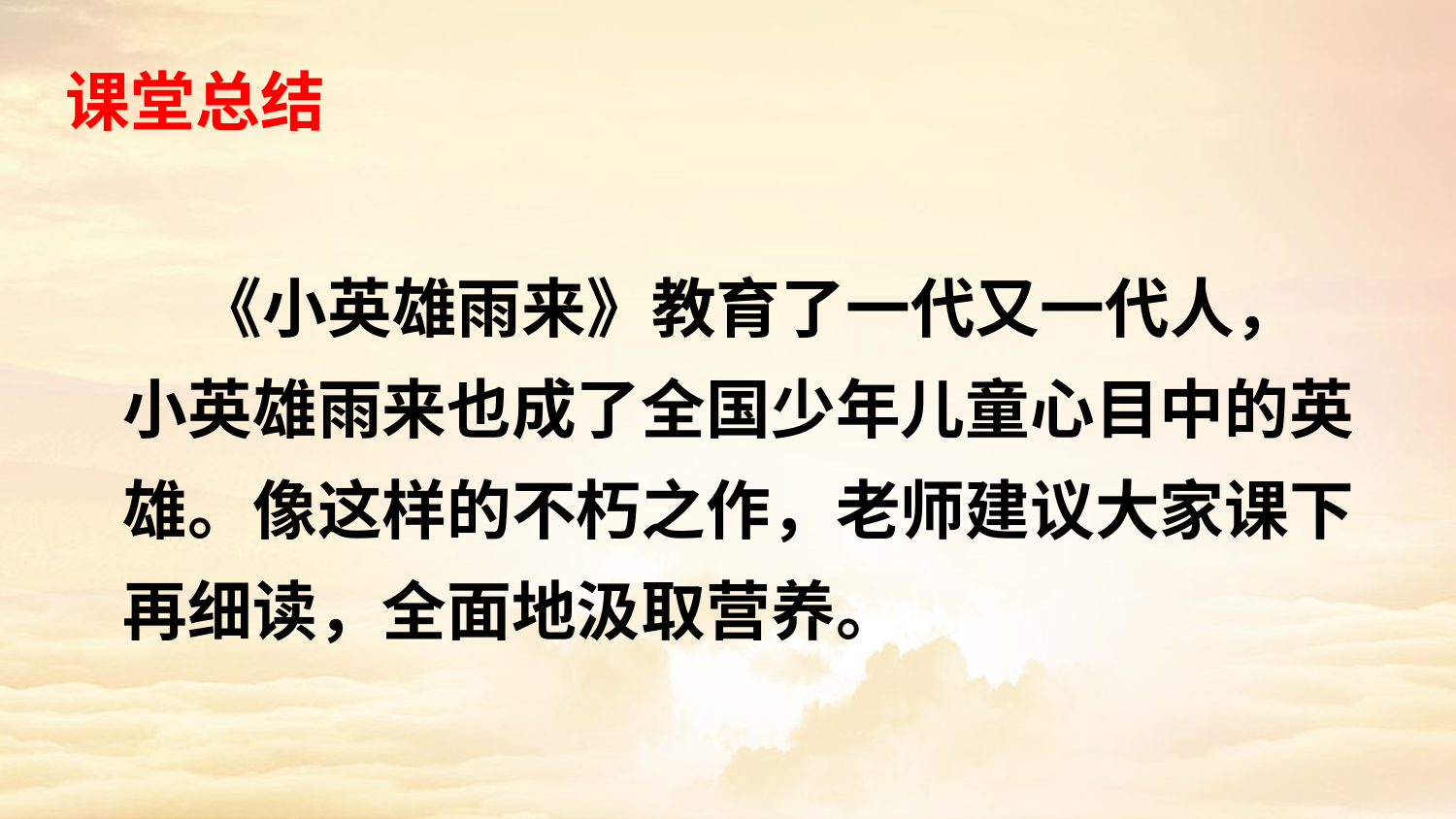

课堂总结
    《小英雄雨来》教育了一代又一代人，小英雄雨来也成了全国少年儿童心目中的英雄。像这样的不朽之作，老师建议大家课下再细读，全面地汲取营养。